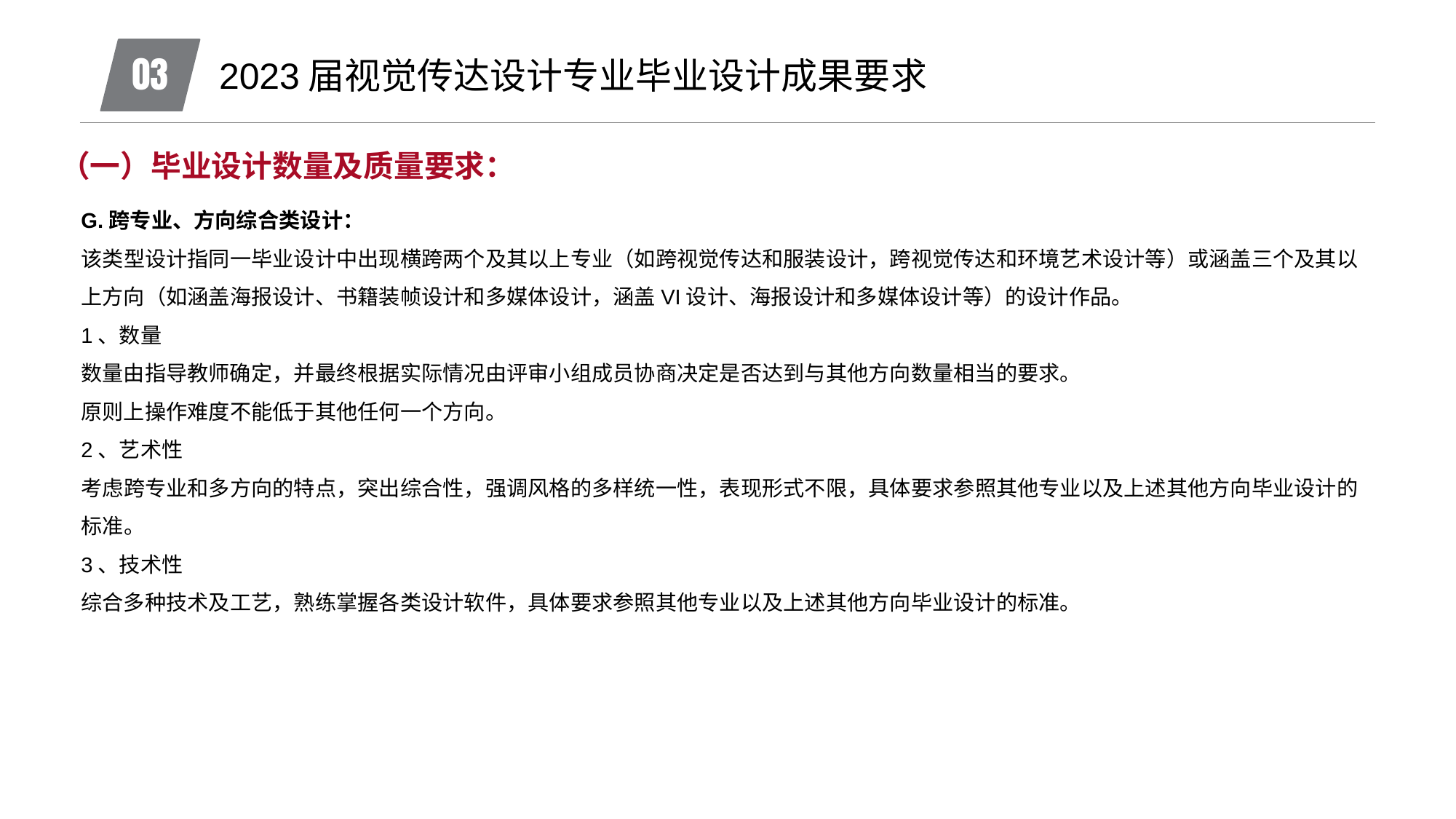

03
2023届视觉传达设计专业毕业设计成果要求
（一）毕业设计数量及质量要求：
G.跨专业、方向综合类设计：
该类型设计指同一毕业设计中出现横跨两个及其以上专业（如跨视觉传达和服装设计，跨视觉传达和环境艺术设计等）或涵盖三个及其以上方向（如涵盖海报设计、书籍装帧设计和多媒体设计，涵盖VI设计、海报设计和多媒体设计等）的设计作品。
1、数量
数量由指导教师确定，并最终根据实际情况由评审小组成员协商决定是否达到与其他方向数量相当的要求。
原则上操作难度不能低于其他任何一个方向。
2、艺术性
考虑跨专业和多方向的特点，突出综合性，强调风格的多样统一性，表现形式不限，具体要求参照其他专业以及上述其他方向毕业设计的标准。
3、技术性
综合多种技术及工艺，熟练掌握各类设计软件，具体要求参照其他专业以及上述其他方向毕业设计的标准。